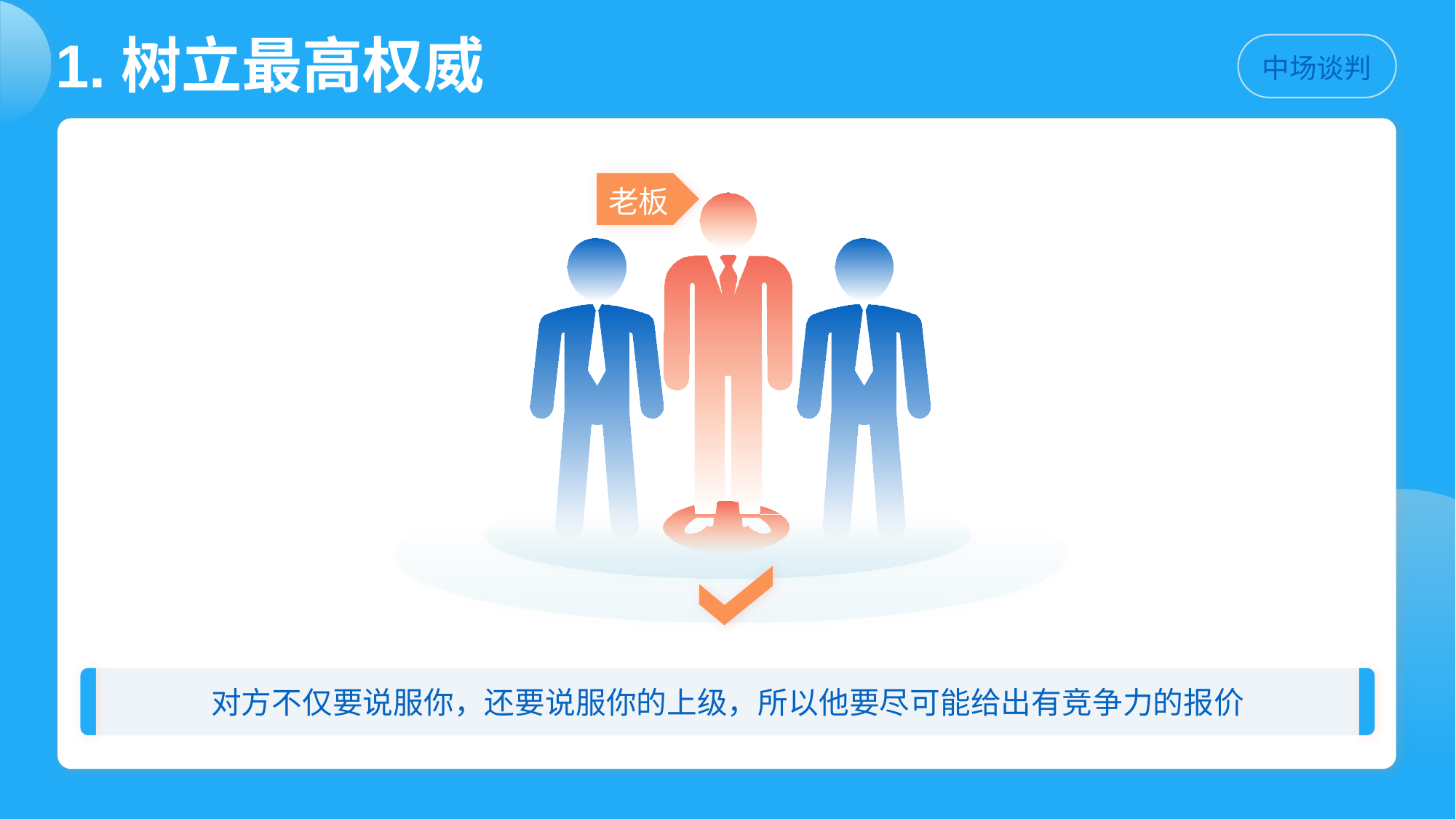

1.树立最高权威
中场谈判

老板

对方不仅要说服你，还要说服你的上级，所以他要尽可能给出有竞争力的报价